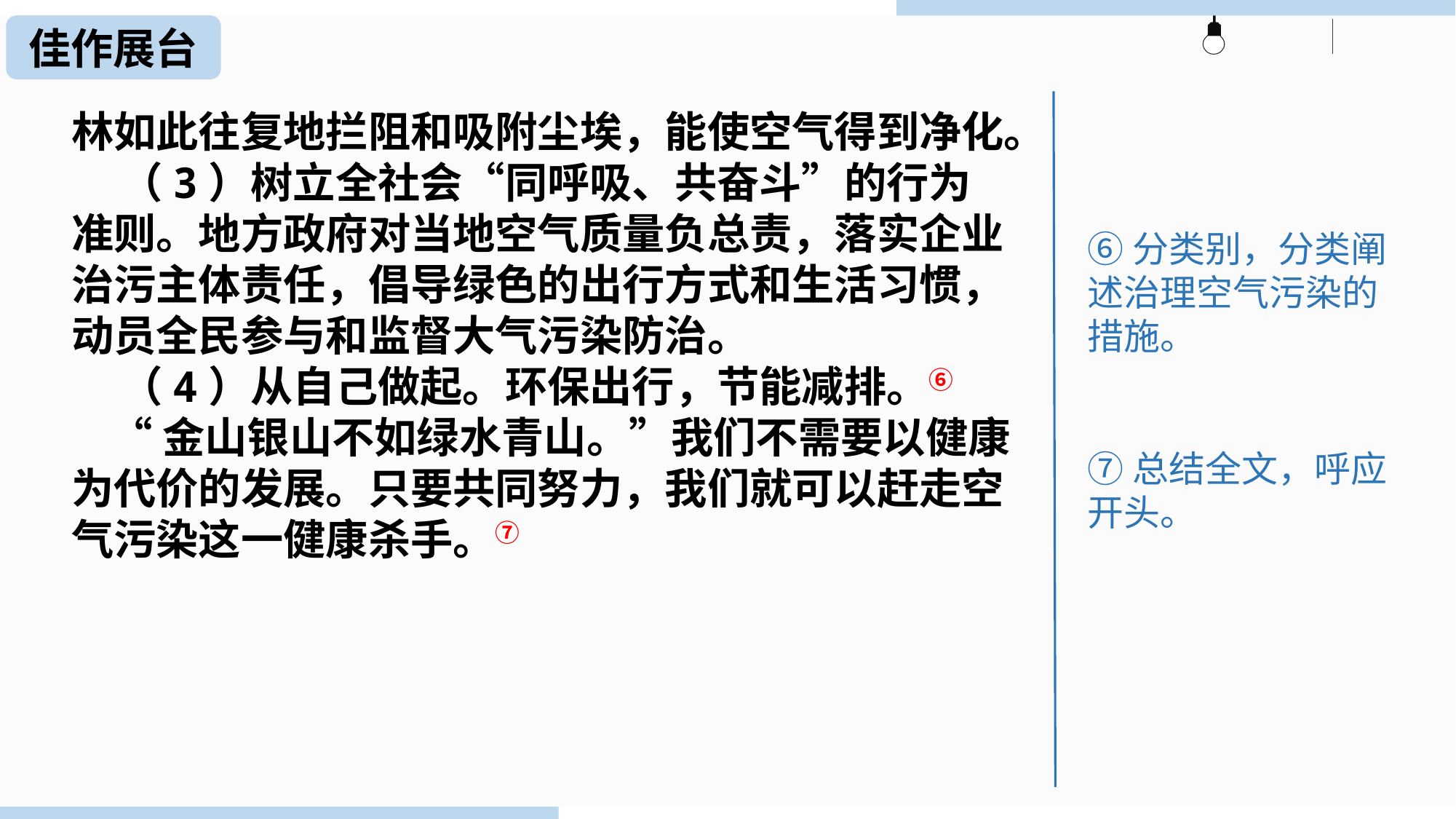

佳作展台
林如此往复地拦阻和吸附尘埃，能使空气得到净化。
    （3）树立全社会“同呼吸、共奋斗”的行为准则。地方政府对当地空气质量负总责，落实企业治污主体责任，倡导绿色的出行方式和生活习惯，动员全民参与和监督大气污染防治。
    （4）从自己做起。环保出行，节能减排。⑥
    “金山银山不如绿水青山。”我们不需要以健康为代价的发展。只要共同努力，我们就可以赶走空气污染这一健康杀手。⑦
⑥分类别，分类阐述治理空气污染的措施。
⑦总结全文，呼应开头。